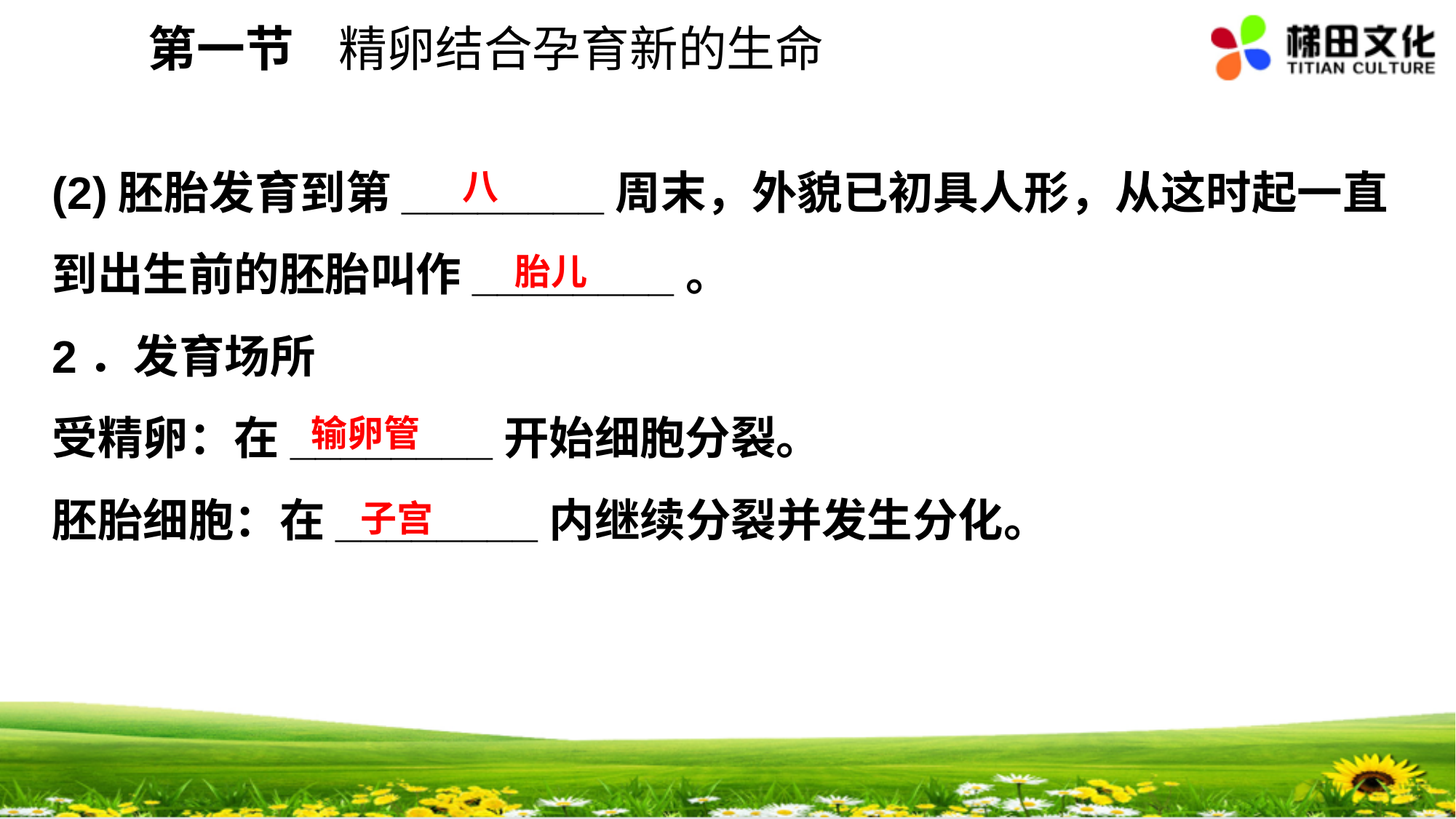

第一节    精卵结合孕育新的生命
(2)胚胎发育到第________周末，外貌已初具人形，从这时起一直到出生前的胚胎叫作________。
2．发育场所
受精卵：在________开始细胞分裂。
胚胎细胞：在________内继续分裂并发生分化。
八
胎儿
输卵管
子宫